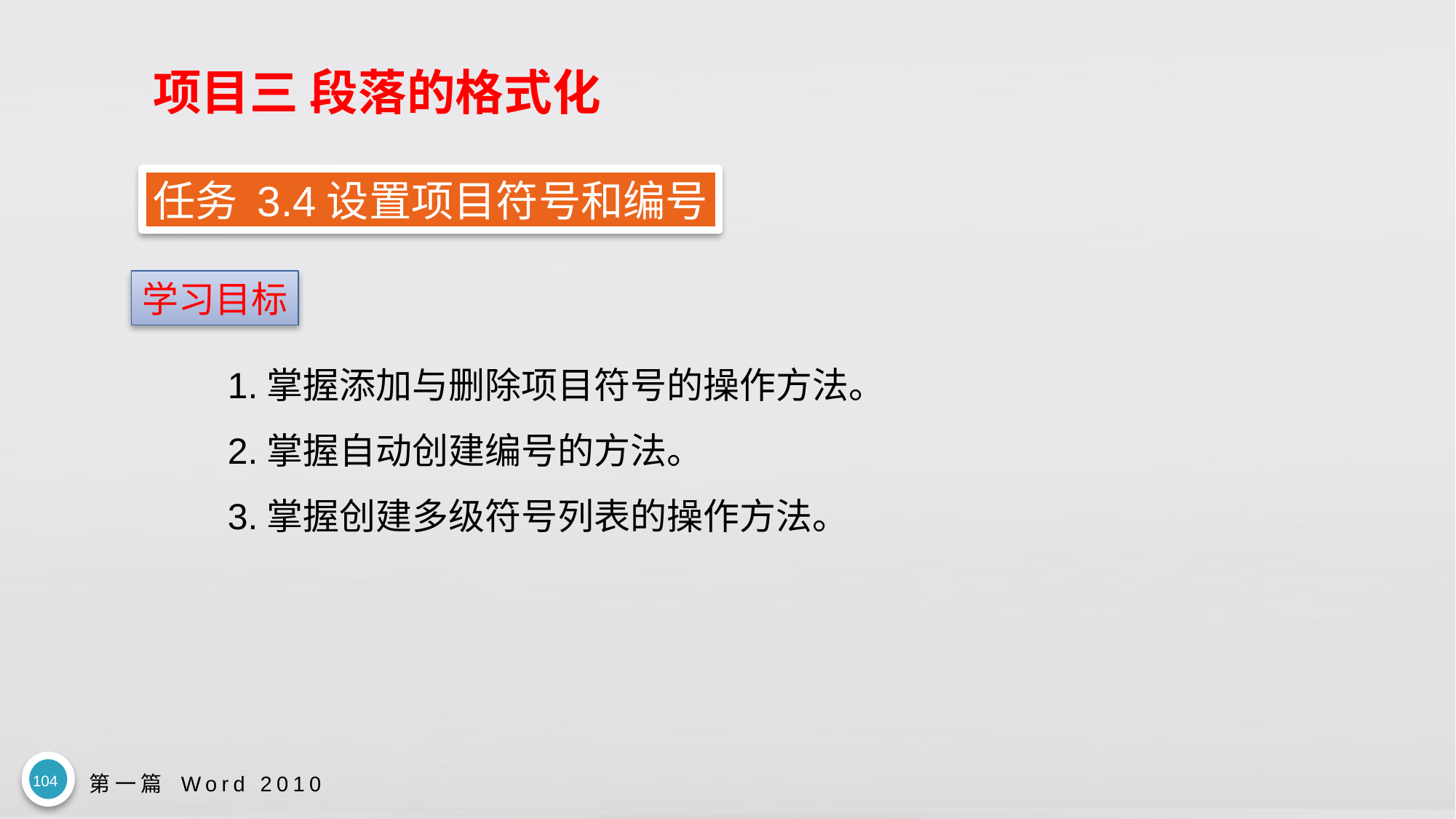

# 项目三 段落的格式化
任务 3.4设置项目符号和编号
学习目标
1.掌握添加与删除项目符号的操作方法。
2.掌握自动创建编号的方法。
3.掌握创建多级符号列表的操作方法。
104